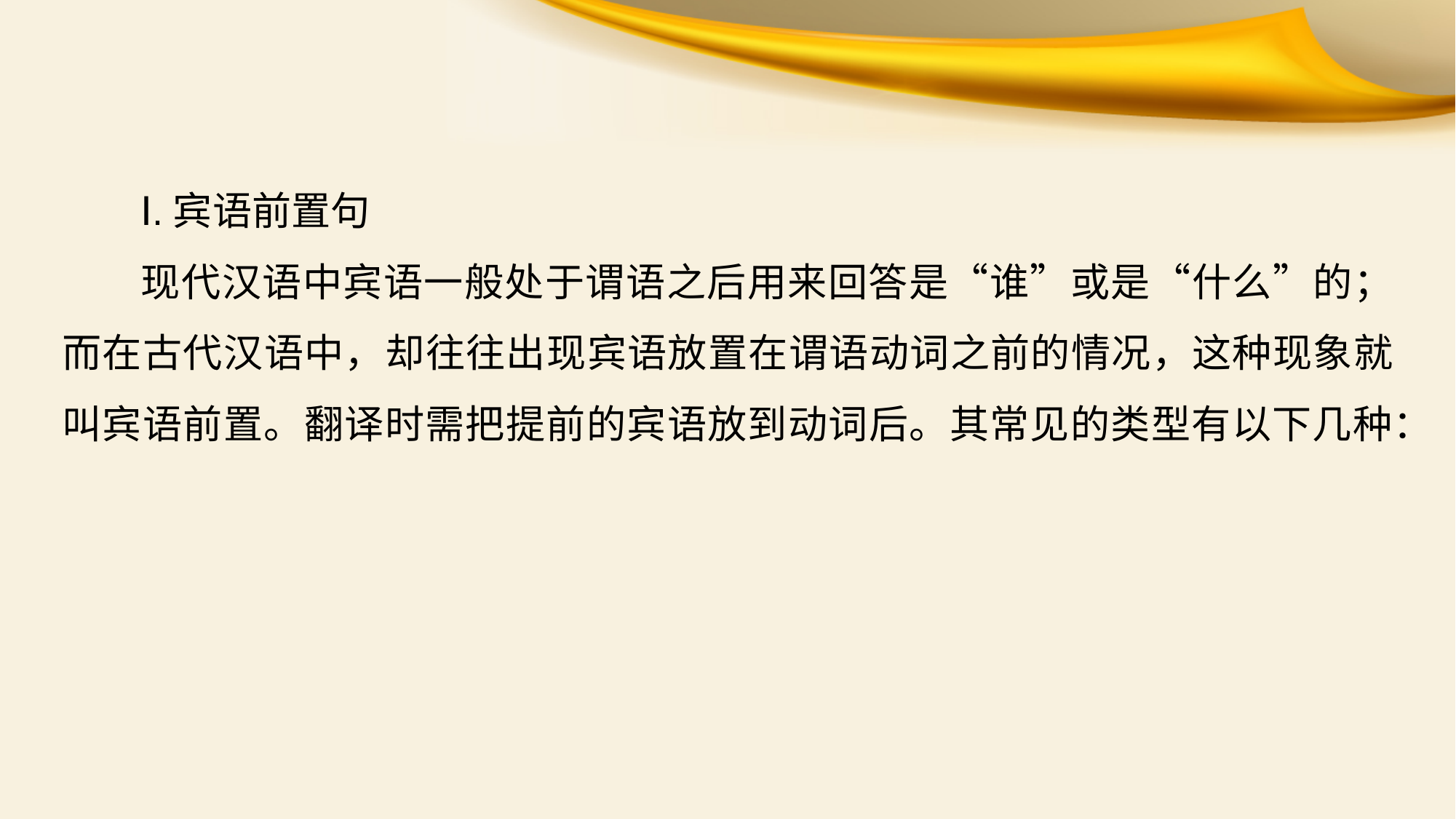

Ⅰ.宾语前置句
现代汉语中宾语一般处于谓语之后用来回答是“谁”或是“什么”的；而在古代汉语中，却往往出现宾语放置在谓语动词之前的情况，这种现象就叫宾语前置。翻译时需把提前的宾语放到动词后。其常见的类型有以下几种：